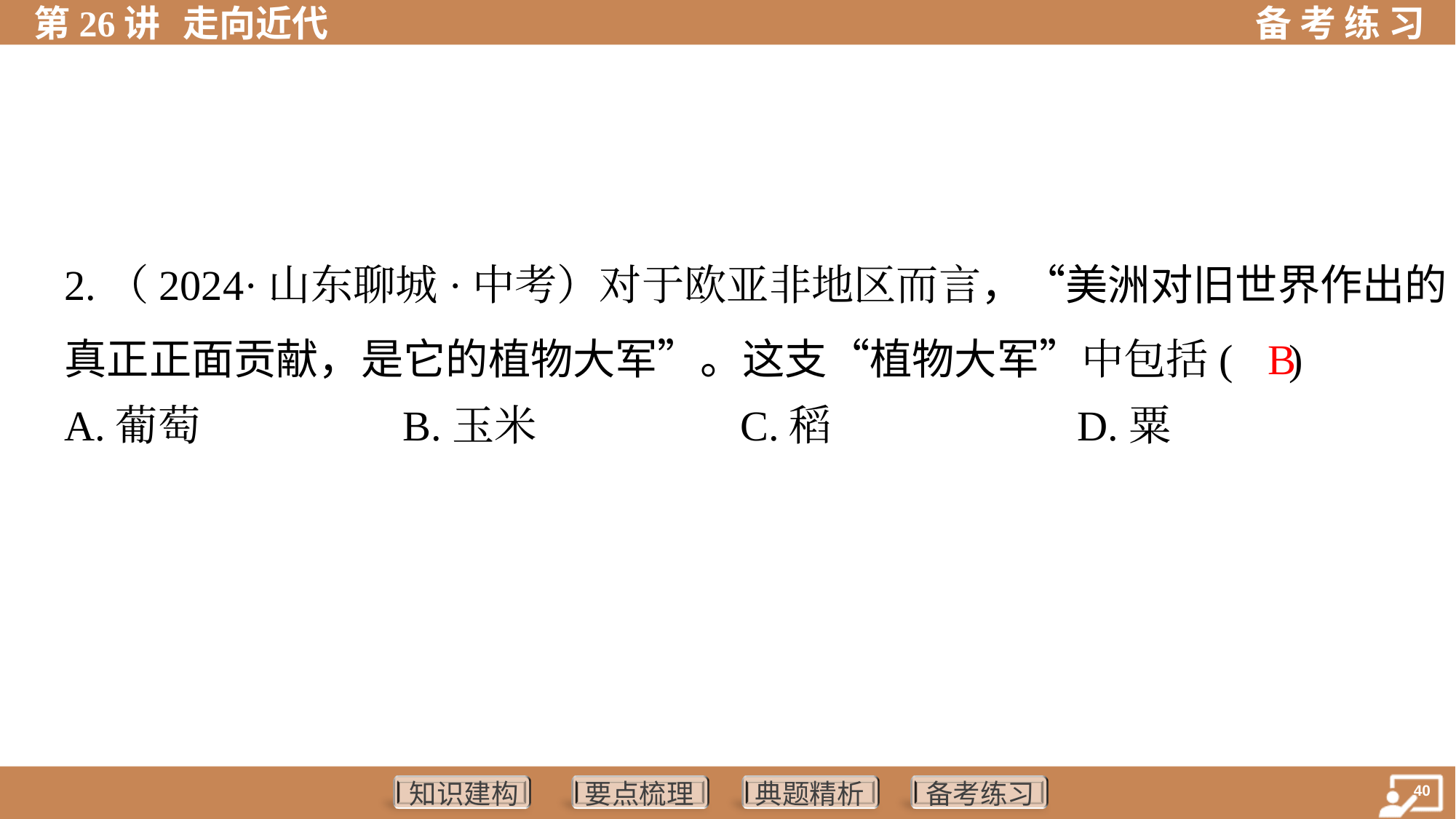

2.（2024·山东聊城·中考）对于欧亚非地区而言，“美洲对旧世界作出的
真正正面贡献，是它的植物大军”。这支“植物大军”中包括(     )
    B
A.葡萄	B.玉米	C.稻	D.粟